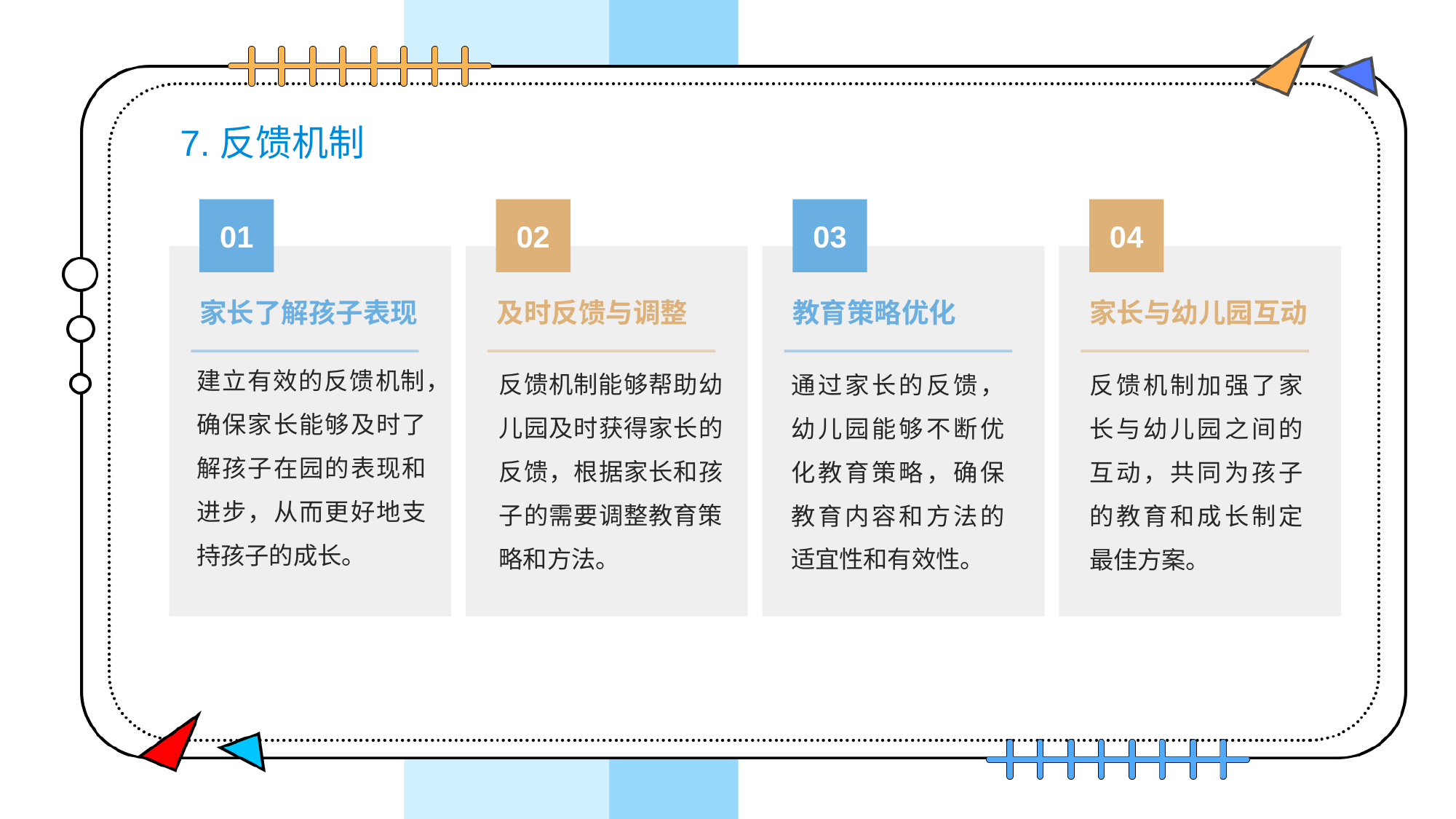

# 7.反馈机制
01
02
03
04

教育策略优化
家长了解孩子表现
及时反馈与调整
家长与幼儿园互动
建立有效的反馈机制，确保家长能够及时了解孩子在园的表现和进步，从而更好地支持孩子的成长。
反馈机制能够帮助幼儿园及时获得家长的反馈，根据家长和孩子的需要调整教育策略和方法。
通过家长的反馈，幼儿园能够不断优化教育策略，确保教育内容和方法的适宜性和有效性。
反馈机制加强了家长与幼儿园之间的互动，共同为孩子的教育和成长制定最佳方案。